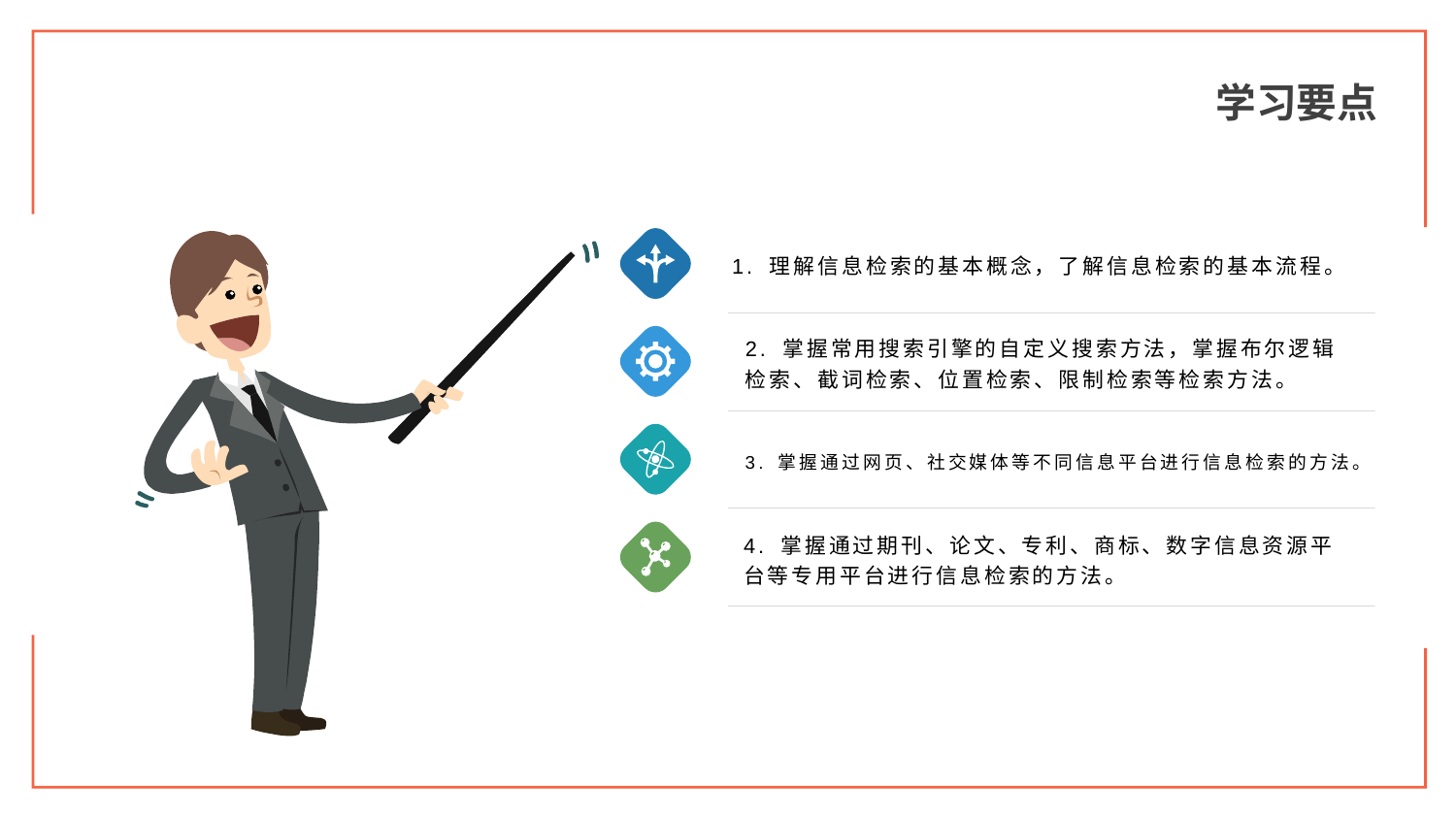

学习要点
1. 理解信息检索的基本概念，了解信息检索的基本流程。

2. 掌握常用搜索引擎的自定义搜索方法，掌握布尔逻辑检索、截词检索、位置检索、限制检索等检索方法。

3. 掌握通过网页、社交媒体等不同信息平台进行信息检索的方法。

4. 掌握通过期刊、论文、专利、商标、数字信息资源平台等专用平台进行信息检索的方法。